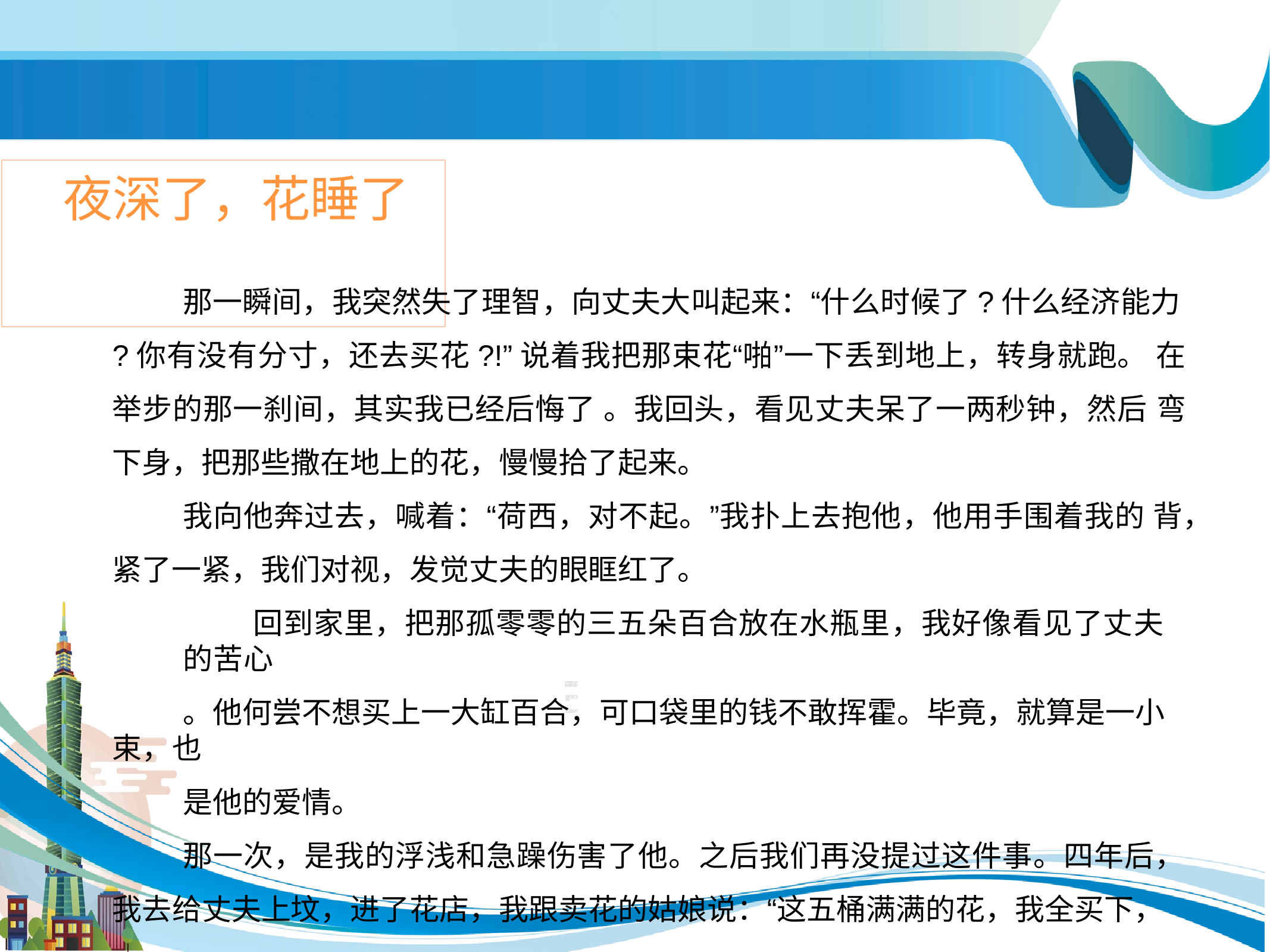

# 夜深了，花睡了
那一瞬间，我突然失了理智，向丈夫大叫起来：“什么时候了?什么经济能力
?你有没有分寸，还去买花?!”说着我把那束花“啪”一下丢到地上，转身就跑。 在举步的那一刹间，其实我已经后悔了 。我回头，看见丈夫呆了一两秒钟，然后 弯下身，把那些撒在地上的花，慢慢拾了起来。
我向他奔过去，喊着：“荷西，对不起。”我扑上去抱他，他用手围着我的 背，紧了一紧，我们对视，发觉丈夫的眼眶红了。
回到家里，把那孤零零的三五朵百合放在水瓶里，我好像看见了丈夫的苦心
。他何尝不想买上一大缸百合，可口袋里的钱不敢挥霍。毕竟，就算是一小束，也
是他的爱情。
那一次，是我的浮浅和急躁伤害了他。之后我们再没提过这件事。四年后， 我去给丈夫上坟，进了花店，我跟卖花的姑娘说：“这五桶满满的花，我全买下，